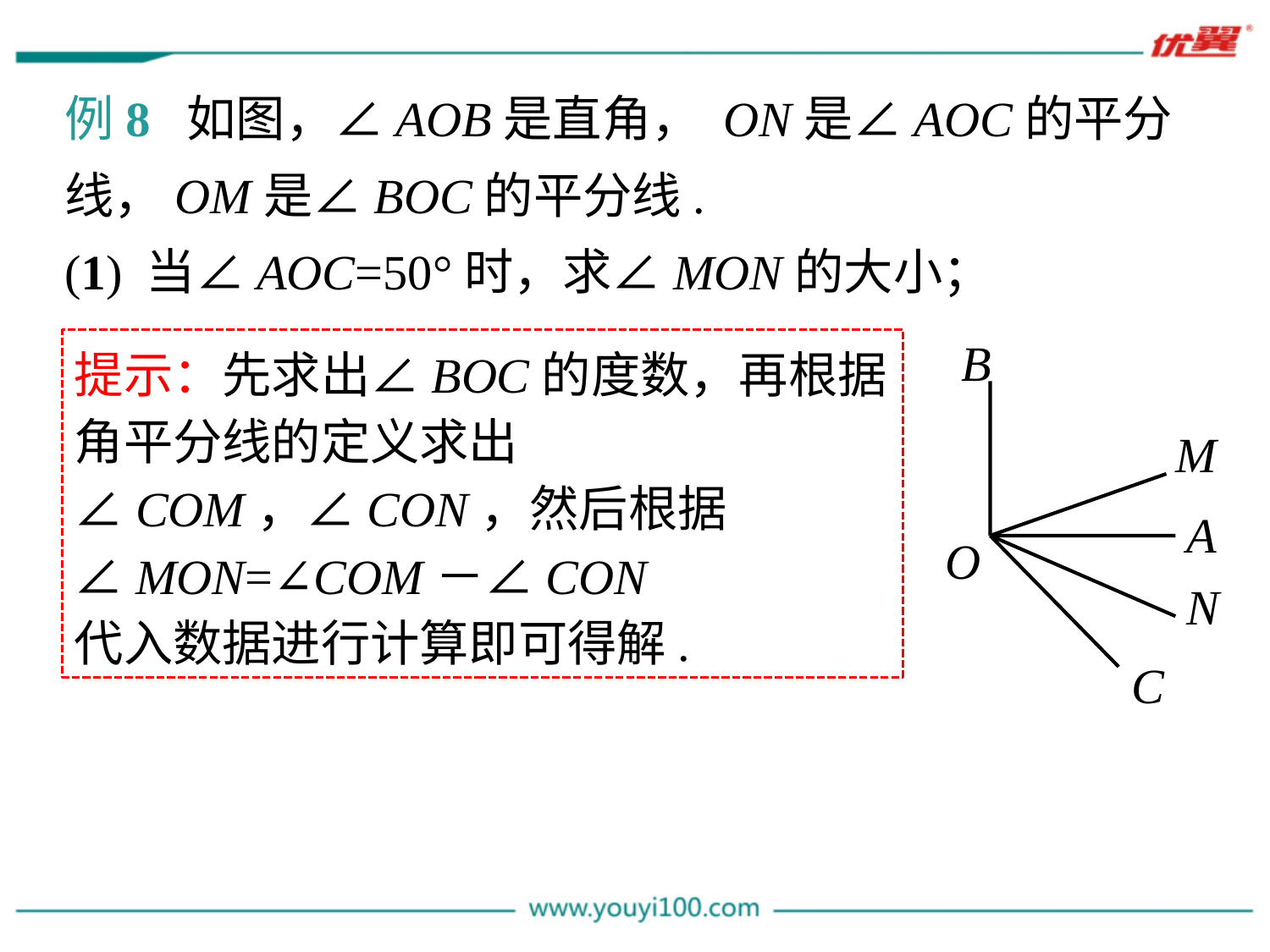

例8  如图，∠AOB是直角， ON是∠AOC的平分线，OM是∠BOC的平分线.
(1) 当∠AOC=50°时，求∠MON的大小；

B

M
A
O
N
C
提示：先求出∠BOC的度数，再根据角平分线的定义求出∠COM，∠CON，然后根据∠MON=∠COM－∠CON
代入数据进行计算即可得解.